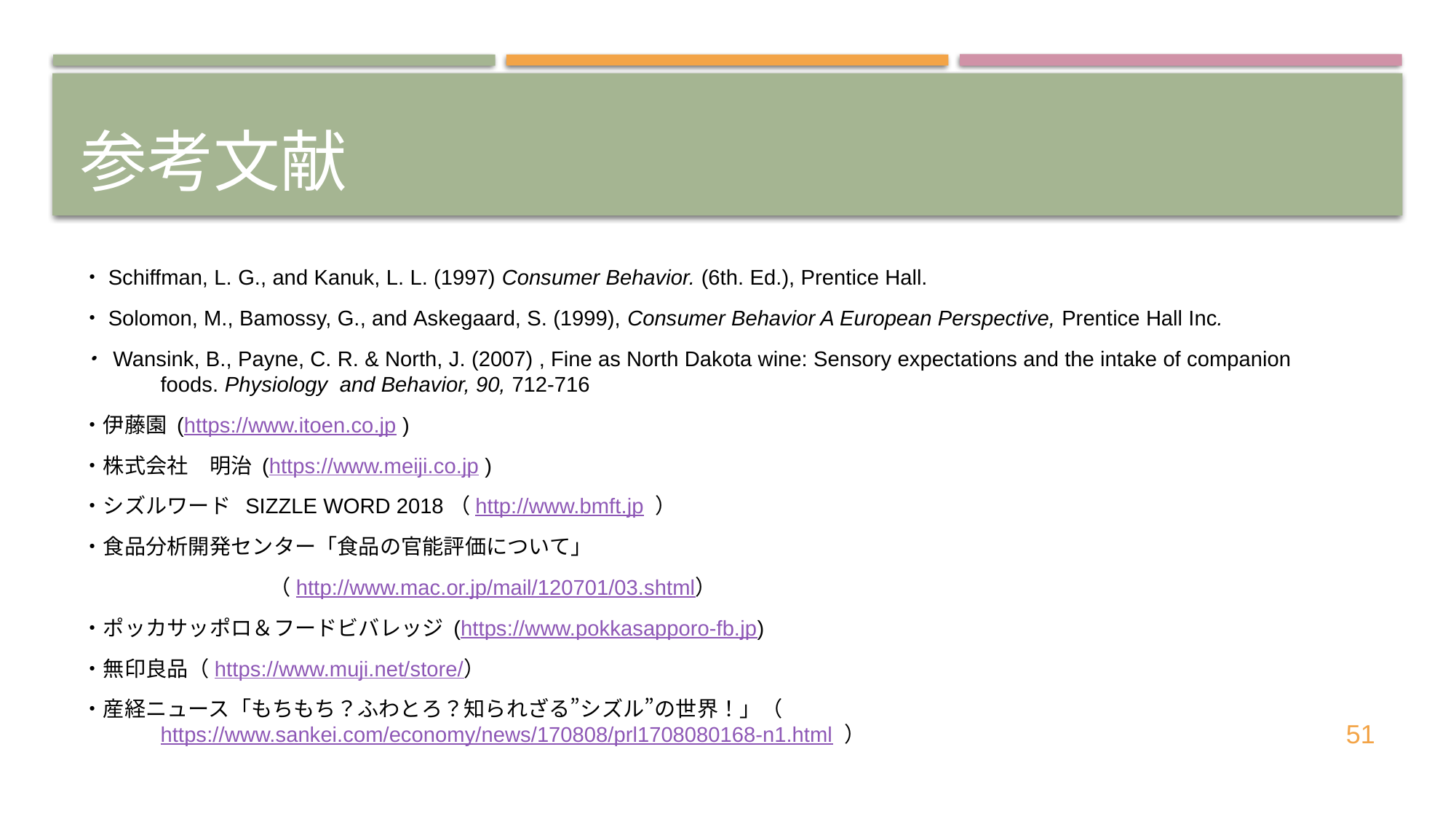

# 参考文献
・Schiffman, L. G., and Kanuk, L. L. (1997) Consumer Behavior. (6th. Ed.), Prentice Hall.
・Solomon, M., Bamossy, G., and Askegaard, S. (1999), Consumer Behavior A European Perspective, Prentice Hall Inc.
・ Wansink, B., Payne, C. R. & North, J. (2007) , Fine as North Dakota wine: Sensory expectations and the intake of companion foods. Physiology  and Behavior, 90, 712-716
・伊藤園 (https://www.itoen.co.jp )
・株式会社　明治 (https://www.meiji.co.jp )
・シズルワード  SIZZLE WORD 2018（http://www.bmft.jp ）
・食品分析開発センター「食品の官能評価について」
		（http://www.mac.or.jp/mail/120701/03.shtml）
・ポッカサッポロ＆フードビバレッジ (https://www.pokkasapporo-fb.jp)
・無印良品（https://www.muji.net/store/）
・産経ニュース「もちもち？ふわとろ？知られざる”シズル”の世界！」（https://www.sankei.com/economy/news/170808/prl1708080168-n1.html ）

51